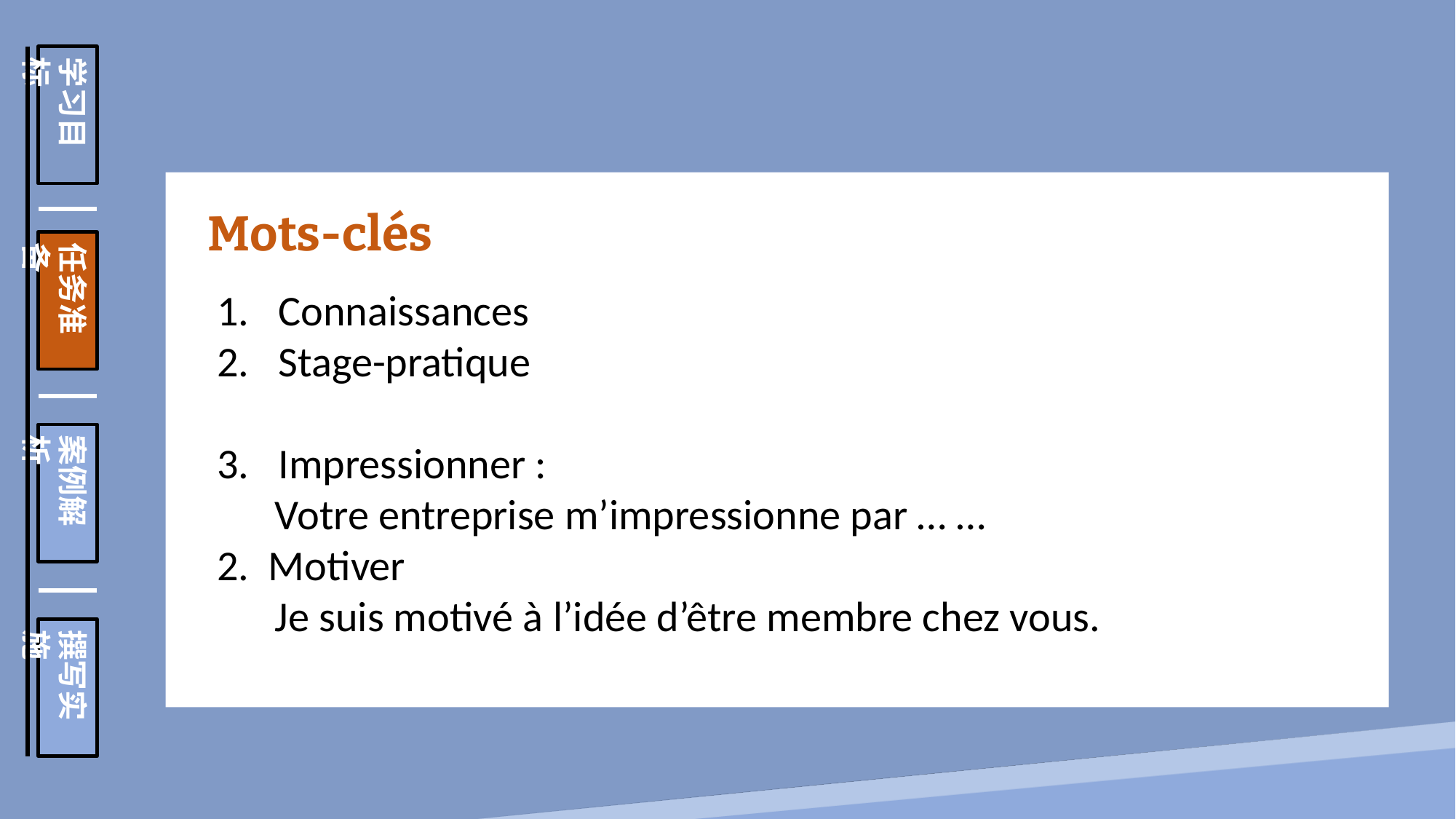

学习目标
任务准备
案例解析
撰写实施

Mots-clés
Connaissances
Stage-pratique

Impressionner :
      Votre entreprise m’impressionne par … …
2.  Motiver
      Je suis motivé à l’idée d’être membre chez vous.